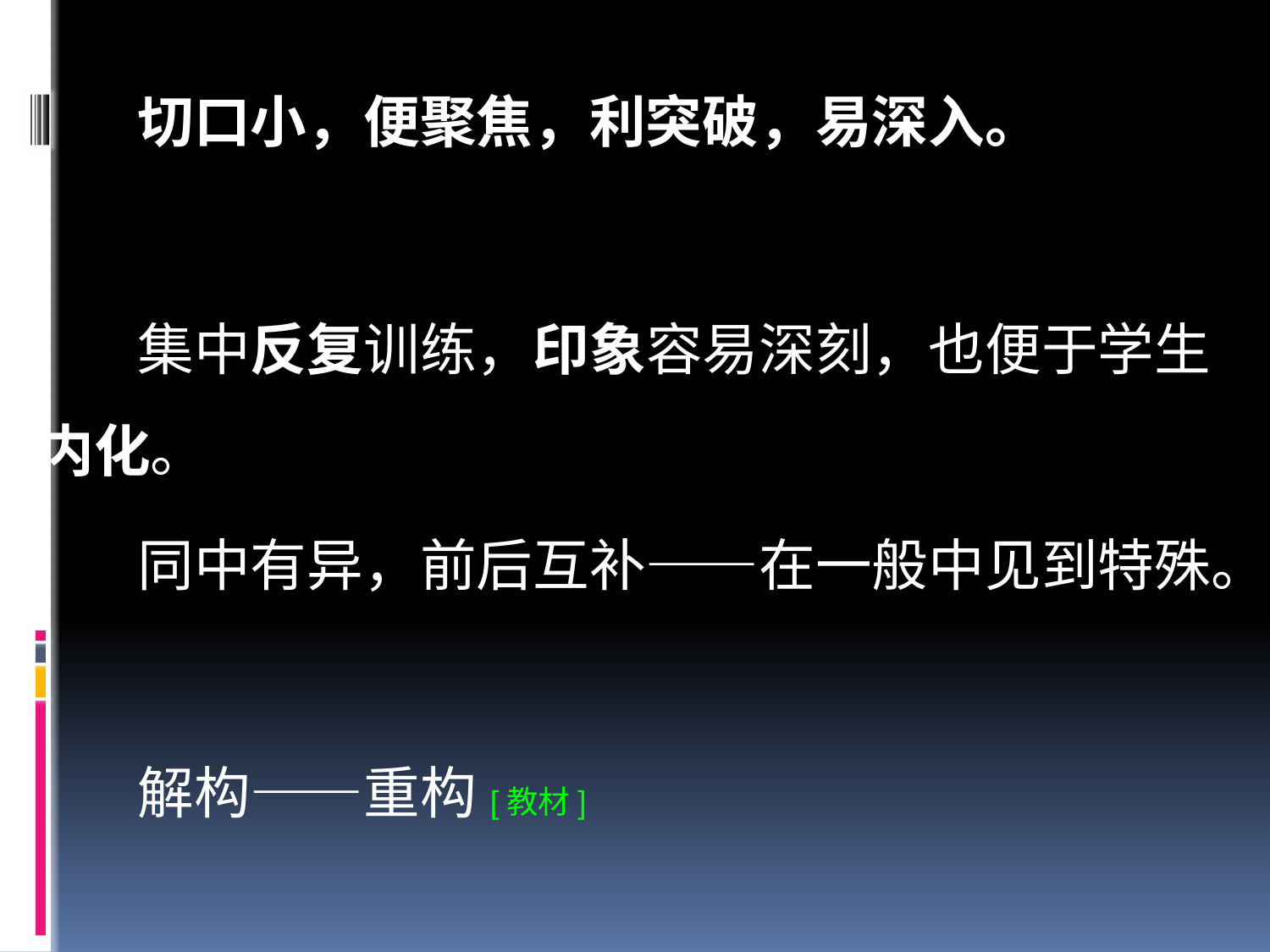

切口小，便聚焦，利突破，易深入。

集中反复训练，印象容易深刻，也便于学生内化。
同中有异，前后互补——在一般中见到特殊。

解构——重构[教材]